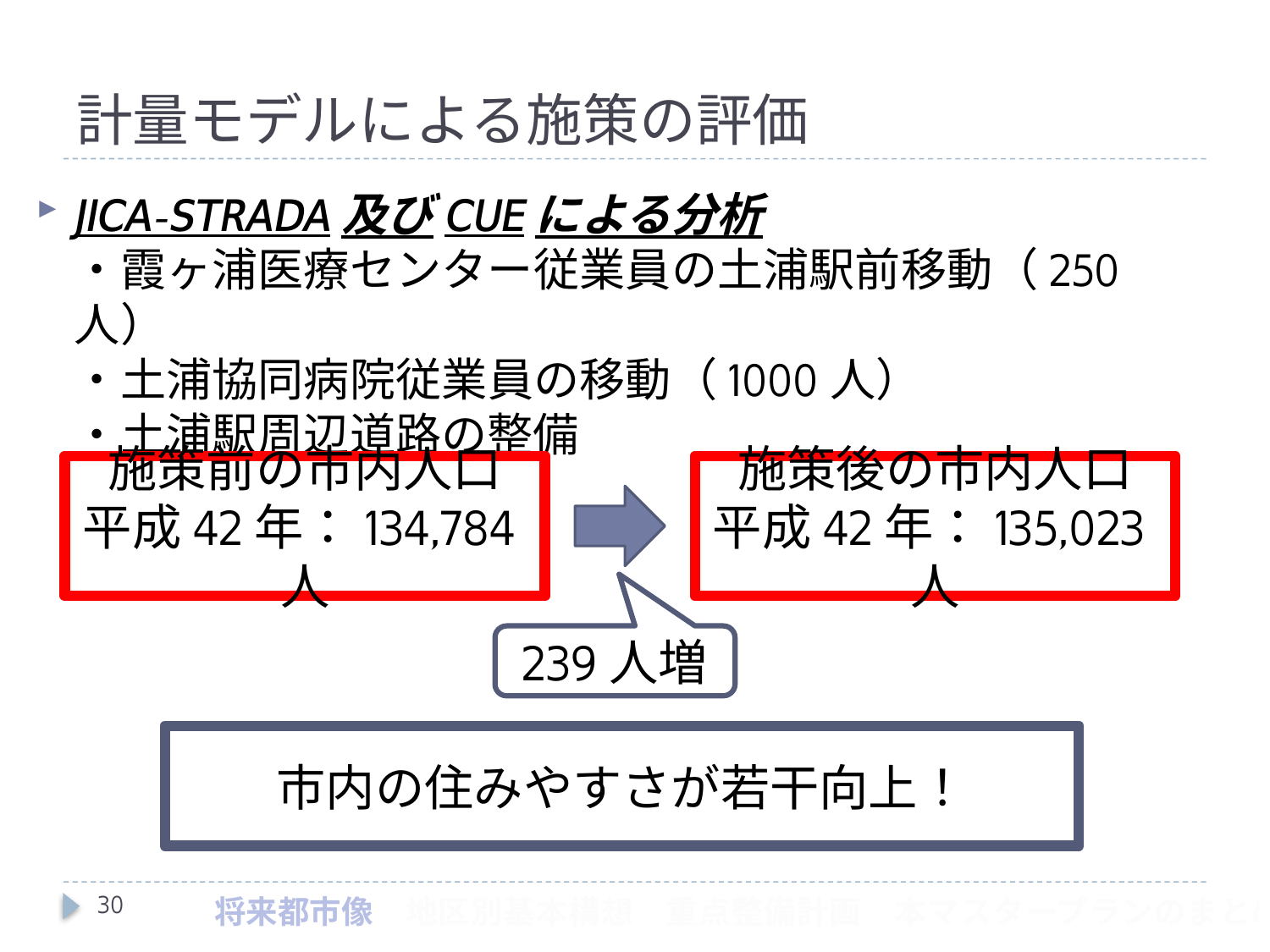

# 計量モデルによる施策の評価
JICA-STRADA及びCUEによる分析
・霞ヶ浦医療センター従業員の土浦駅前移動（250人）
・土浦協同病院従業員の移動（1000人）
・土浦駅周辺道路の整備
施策前の市内人口
平成42年：134,784人
施策後の市内人口
平成42年：135,023人

239人増
市内の住みやすさが若干向上！
30
　将来都市像　地区別基本構想　重点整備計画　本マスタープランのまとめ